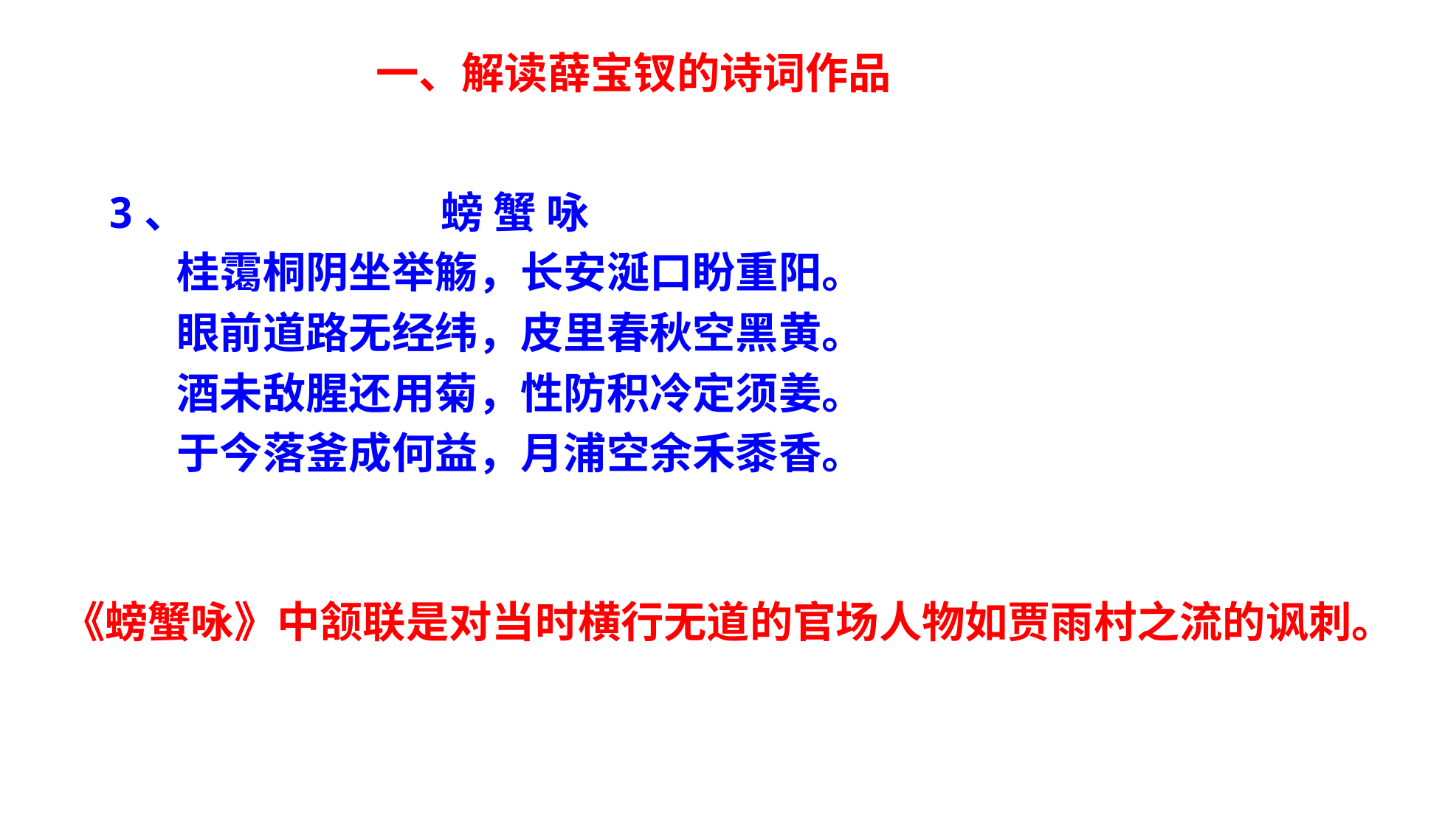

一、解读薛宝钗的诗词作品
3、                          螃 蟹 咏
      桂霭桐阴坐举觞，长安涎口盼重阳。
      眼前道路无经纬，皮里春秋空黑黄。
      酒未敌腥还用菊，性防积冷定须姜。
      于今落釜成何益，月浦空余禾黍香。
《螃蟹咏》中颔联是对当时横行无道的官场人物如贾雨村之流的讽刺。